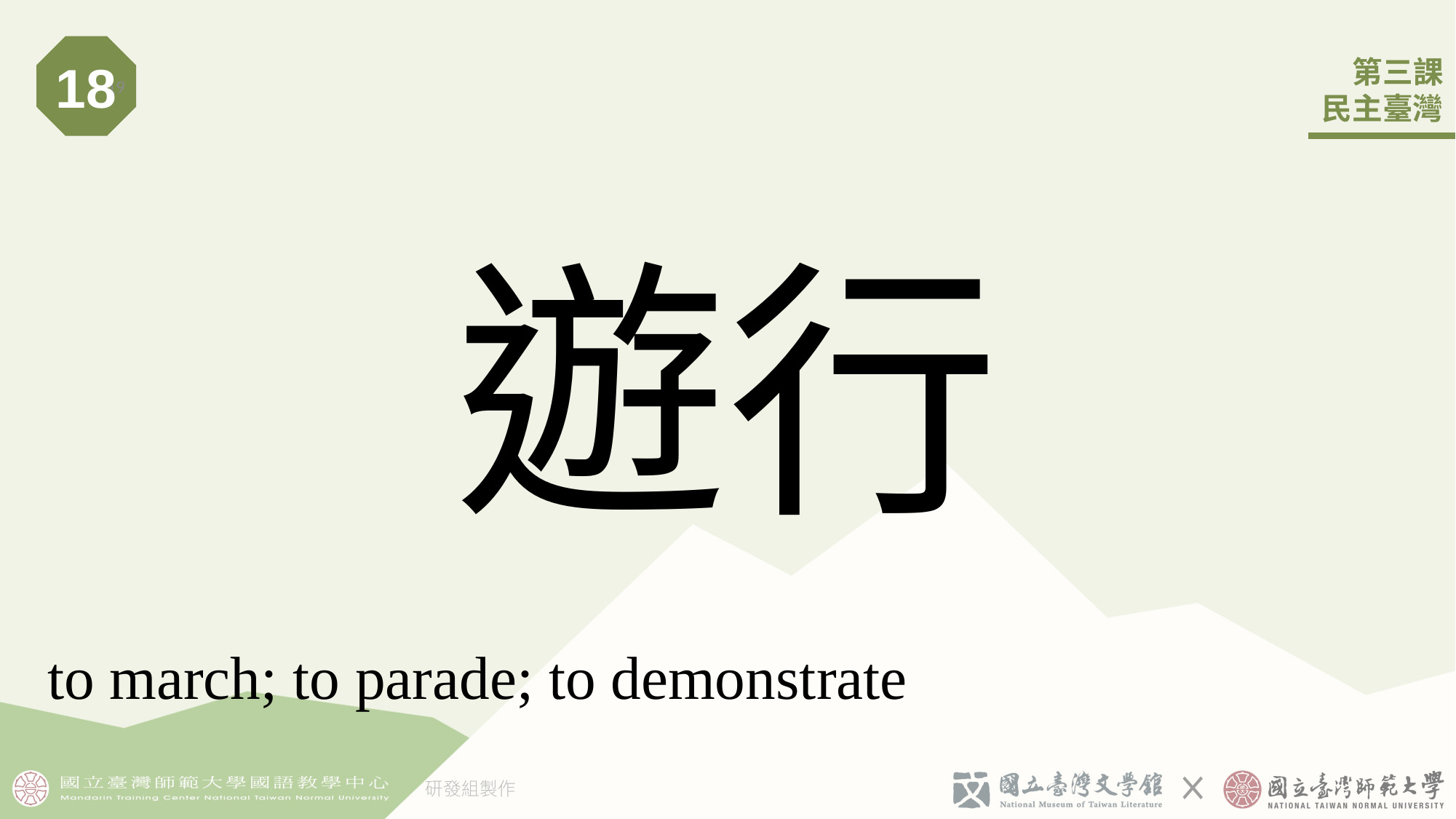

18
19
# 遊行
to march; to parade; to demonstrate